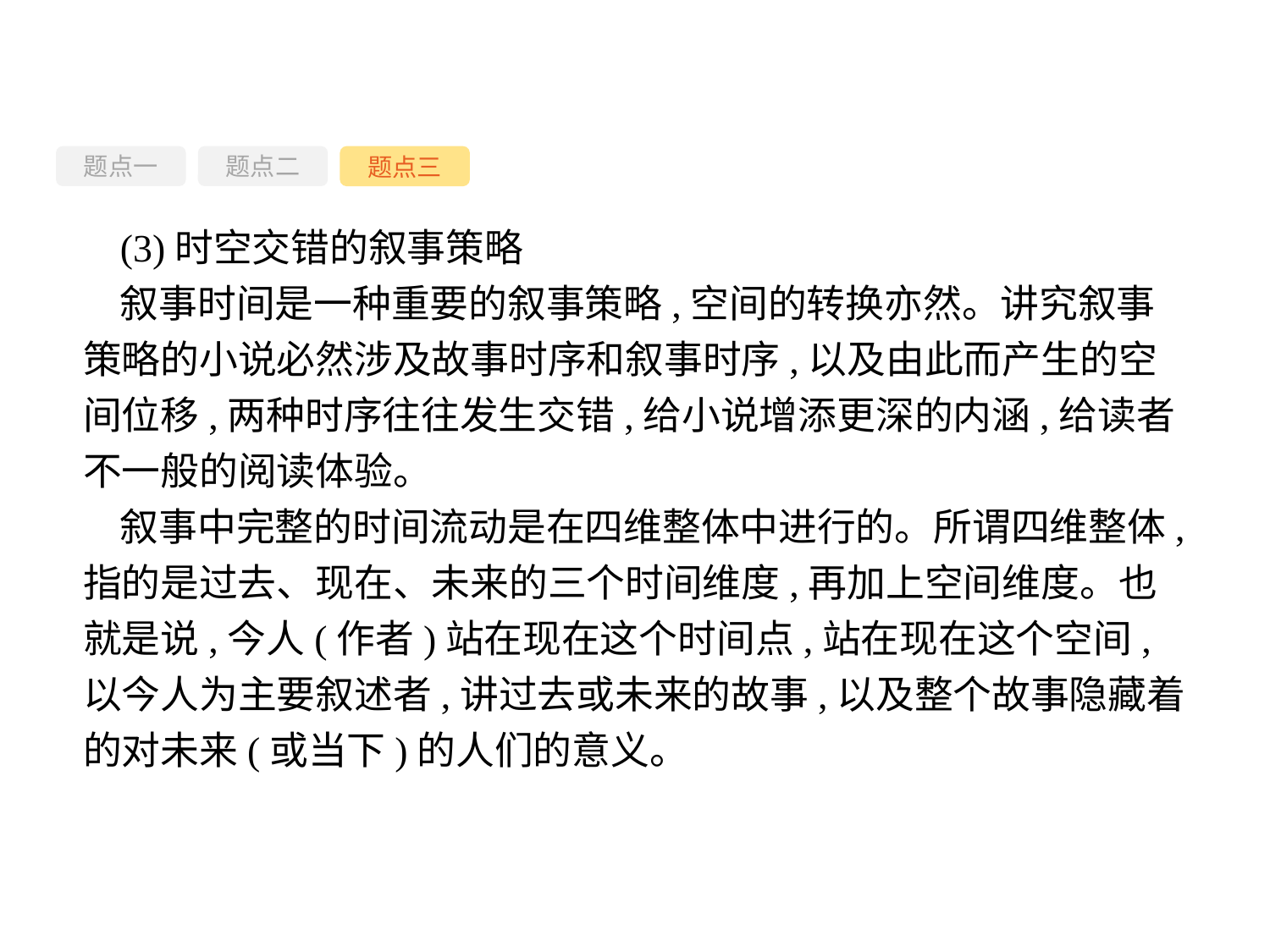

题点一
题点三
题点二
(3)时空交错的叙事策略
叙事时间是一种重要的叙事策略,空间的转换亦然。讲究叙事策略的小说必然涉及故事时序和叙事时序,以及由此而产生的空间位移,两种时序往往发生交错,给小说增添更深的内涵,给读者不一般的阅读体验。
叙事中完整的时间流动是在四维整体中进行的。所谓四维整体,指的是过去、现在、未来的三个时间维度,再加上空间维度。也就是说,今人(作者)站在现在这个时间点,站在现在这个空间,以今人为主要叙述者,讲过去或未来的故事,以及整个故事隐藏着的对未来(或当下)的人们的意义。
-90-